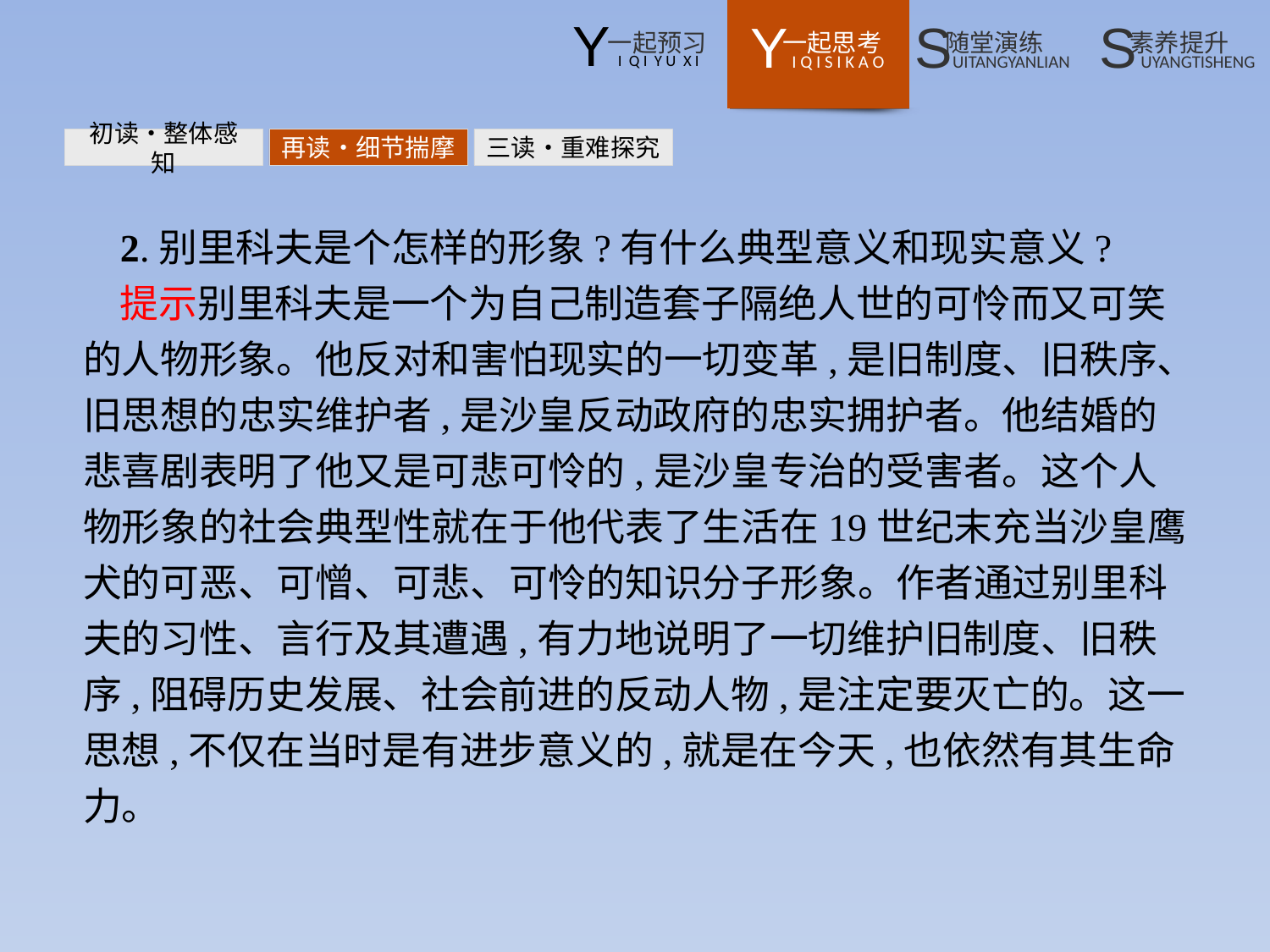

初读•整体感知
再读•细节揣摩
三读•重难探究
2.别里科夫是个怎样的形象?有什么典型意义和现实意义?
提示别里科夫是一个为自己制造套子隔绝人世的可怜而又可笑的人物形象。他反对和害怕现实的一切变革,是旧制度、旧秩序、旧思想的忠实维护者,是沙皇反动政府的忠实拥护者。他结婚的悲喜剧表明了他又是可悲可怜的,是沙皇专治的受害者。这个人物形象的社会典型性就在于他代表了生活在19世纪末充当沙皇鹰犬的可恶、可憎、可悲、可怜的知识分子形象。作者通过别里科夫的习性、言行及其遭遇,有力地说明了一切维护旧制度、旧秩序,阻碍历史发展、社会前进的反动人物,是注定要灭亡的。这一思想,不仅在当时是有进步意义的,就是在今天,也依然有其生命力。